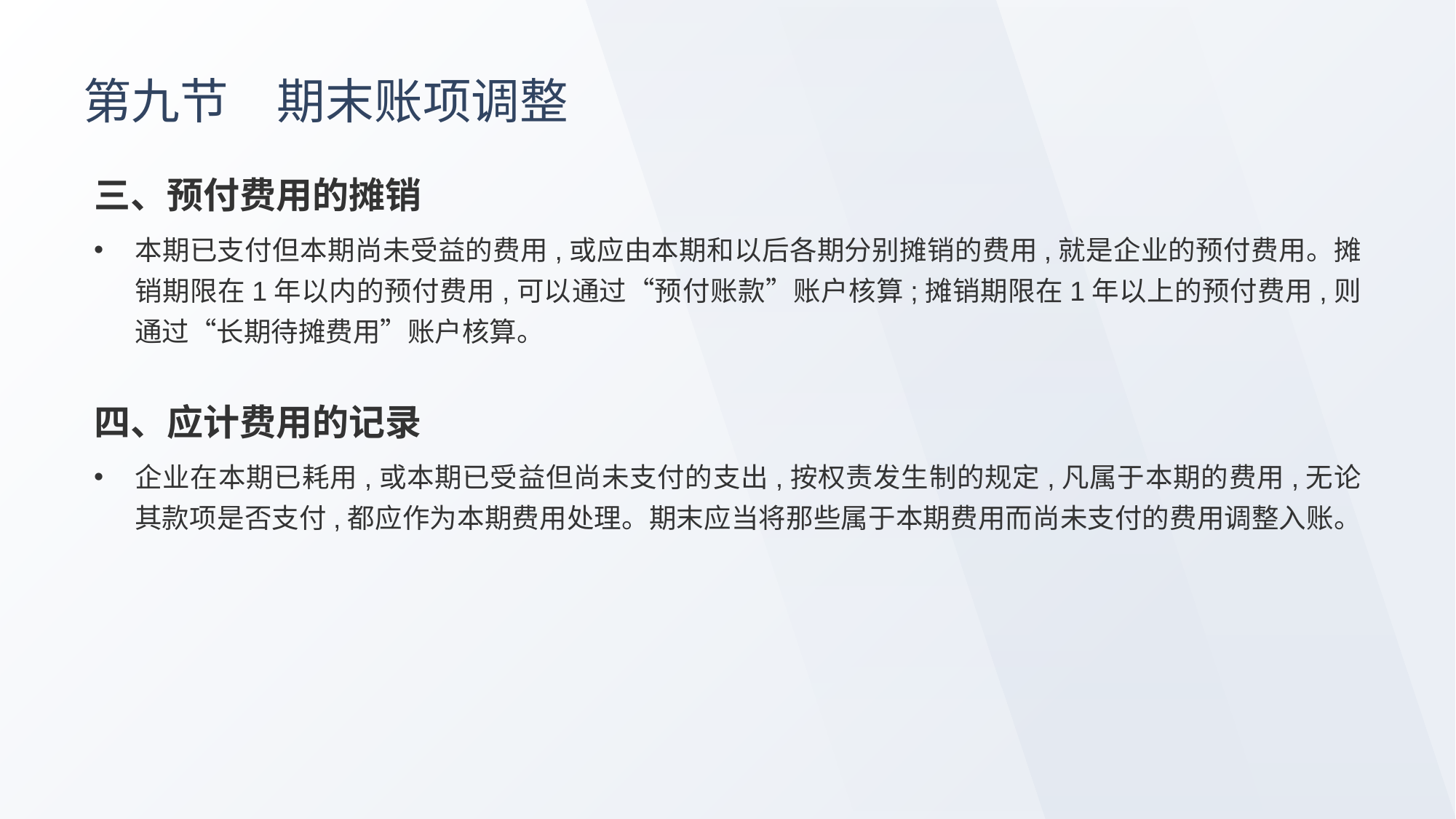

# 第九节　期末账项调整
三、预付费用的摊销
本期已支付但本期尚未受益的费用,或应由本期和以后各期分别摊销的费用,就是企业的预付费用。摊销期限在1年以内的预付费用,可以通过“预付账款”账户核算;摊销期限在1年以上的预付费用,则通过“长期待摊费用”账户核算。

四、应计费用的记录
企业在本期已耗用,或本期已受益但尚未支付的支出,按权责发生制的规定,凡属于本期的费用,无论其款项是否支付,都应作为本期费用处理。期末应当将那些属于本期费用而尚未支付的费用调整入账。